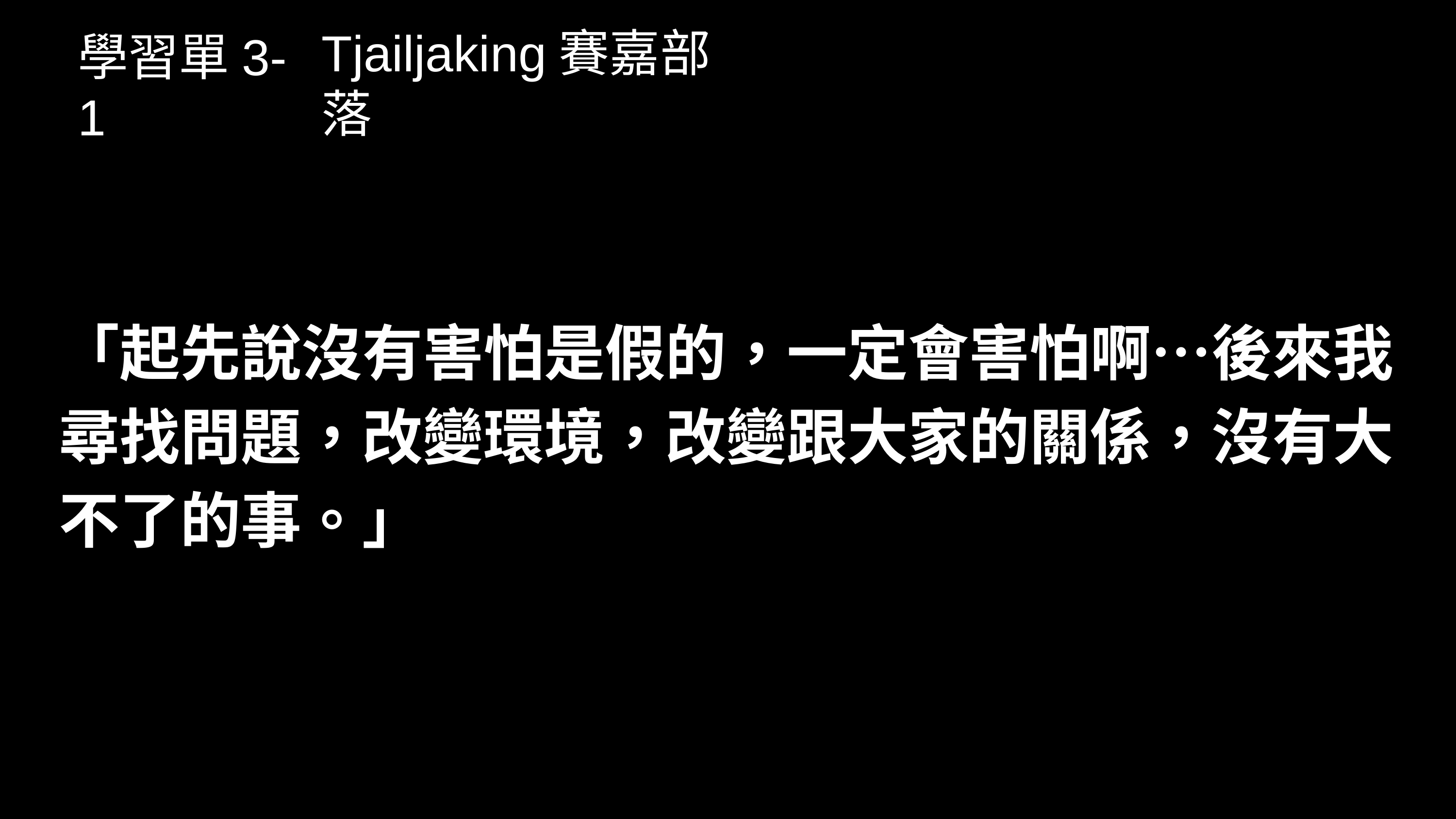

Tjailjaking賽嘉部落
學習單3-1
「起先說沒有害怕是假的，一定會害怕啊…後來我尋找問題，改變環境，改變跟大家的關係，沒有大不了的事。」